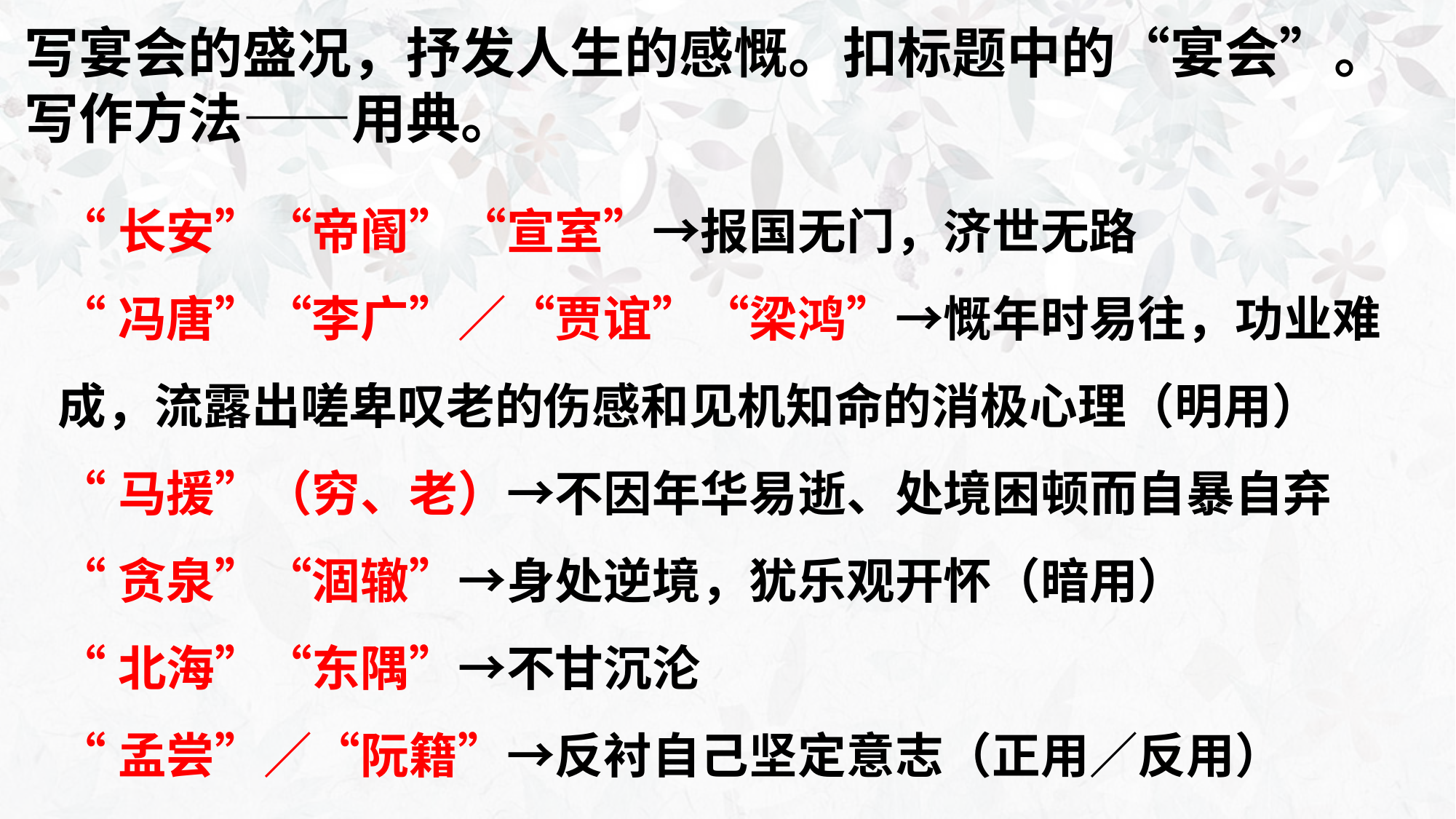

写宴会的盛况，抒发人生的感慨。扣标题中的“宴会”。写作方法——用典。
“长安”“帝阍”“宣室”→报国无门，济世无路
“冯唐”“李广”∕“贾谊”“梁鸿”→慨年时易往，功业难成，流露出嗟卑叹老的伤感和见机知命的消极心理（明用）
“马援”（穷、老）→不因年华易逝、处境困顿而自暴自弃
“贪泉”“涸辙”→身处逆境，犹乐观开怀（暗用）
“北海”“东隅”→不甘沉沦
“孟尝”∕“阮籍”→反衬自己坚定意志（正用∕反用）